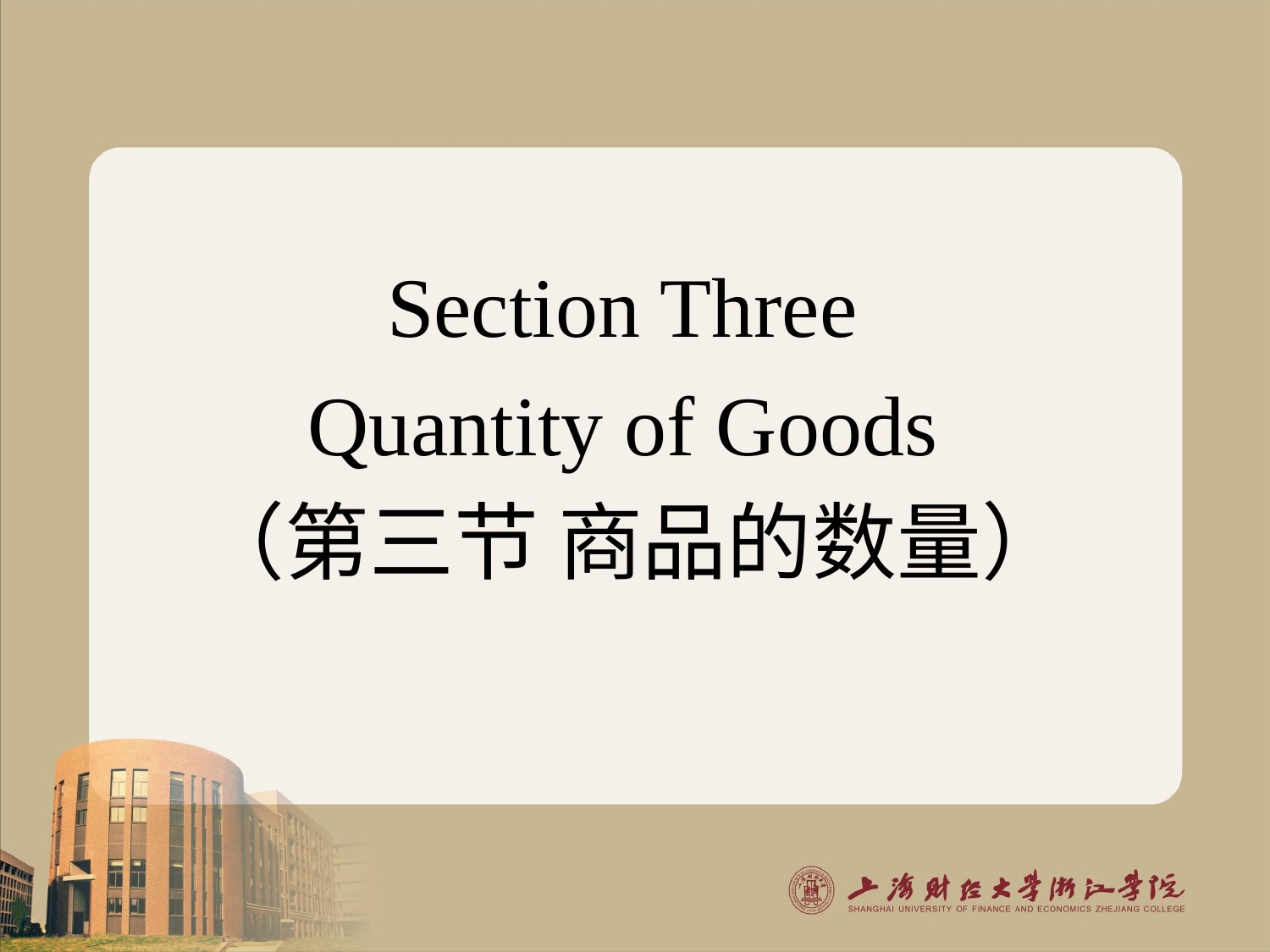

Section Three
Quantity of Goods
（第三节 商品的数量）